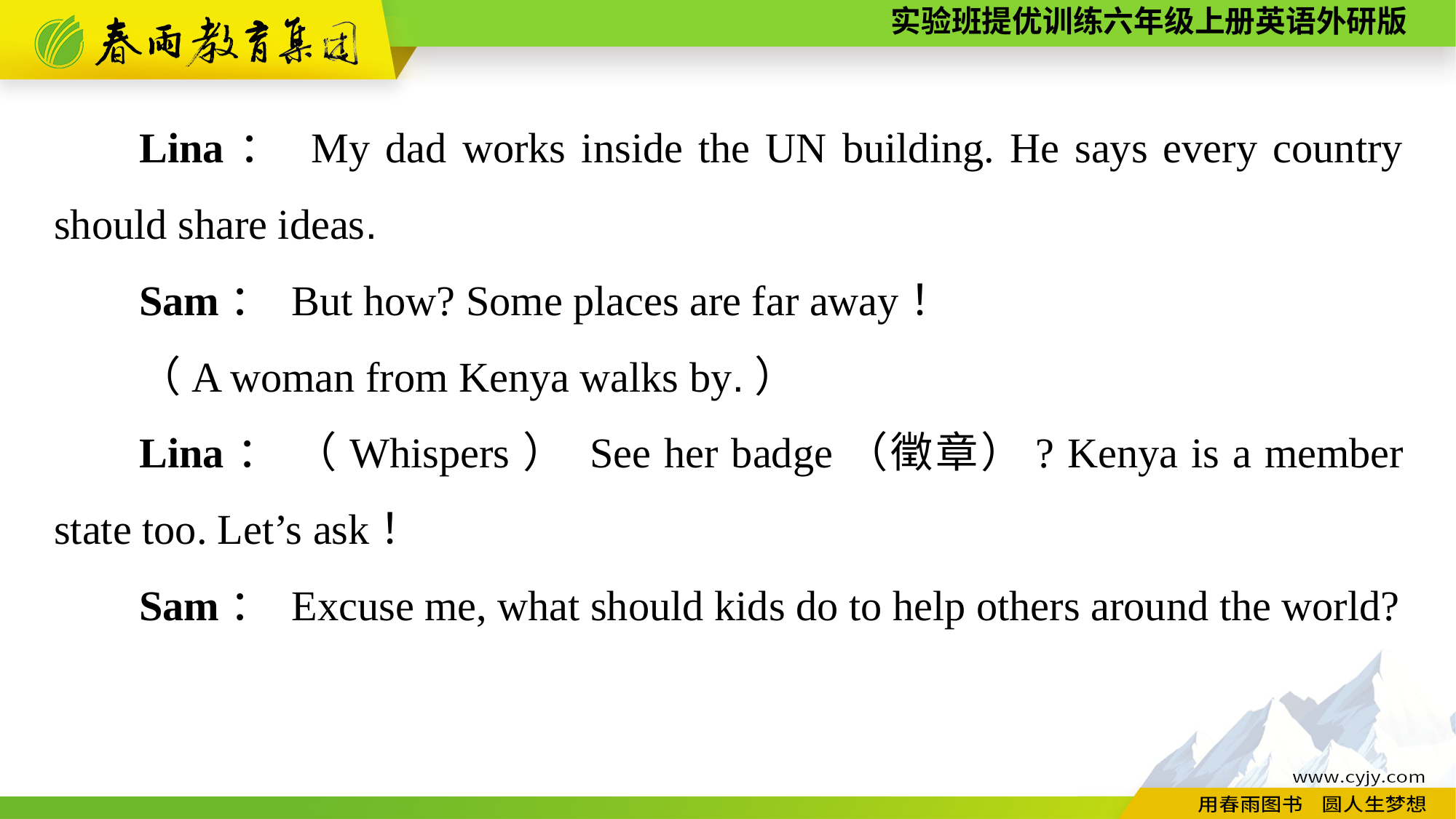

Lina： My dad works inside the UN building. He says every country should share ideas.
Sam： But how? Some places are far away！
（A woman from Kenya walks by.）
Lina： （Whispers） See her badge（徵章）? Kenya is a member state too. Let’s ask！
Sam： Excuse me, what should kids do to help others around the world?